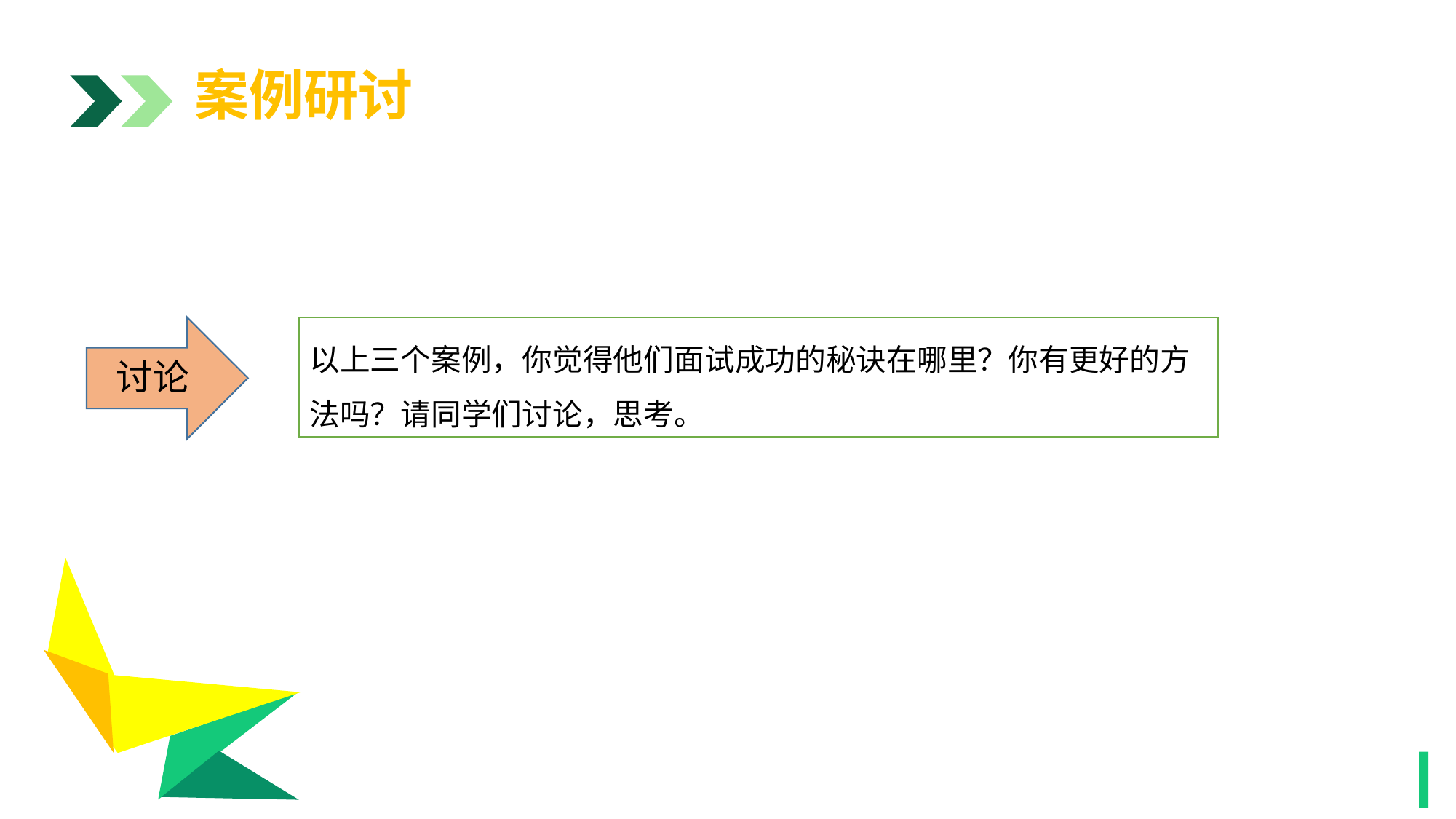

案例研讨

1

讨论
以上三个案例，你觉得他们面试成功的秘诀在哪里？你有更好的方法吗？请同学们讨论，思考。

1
6